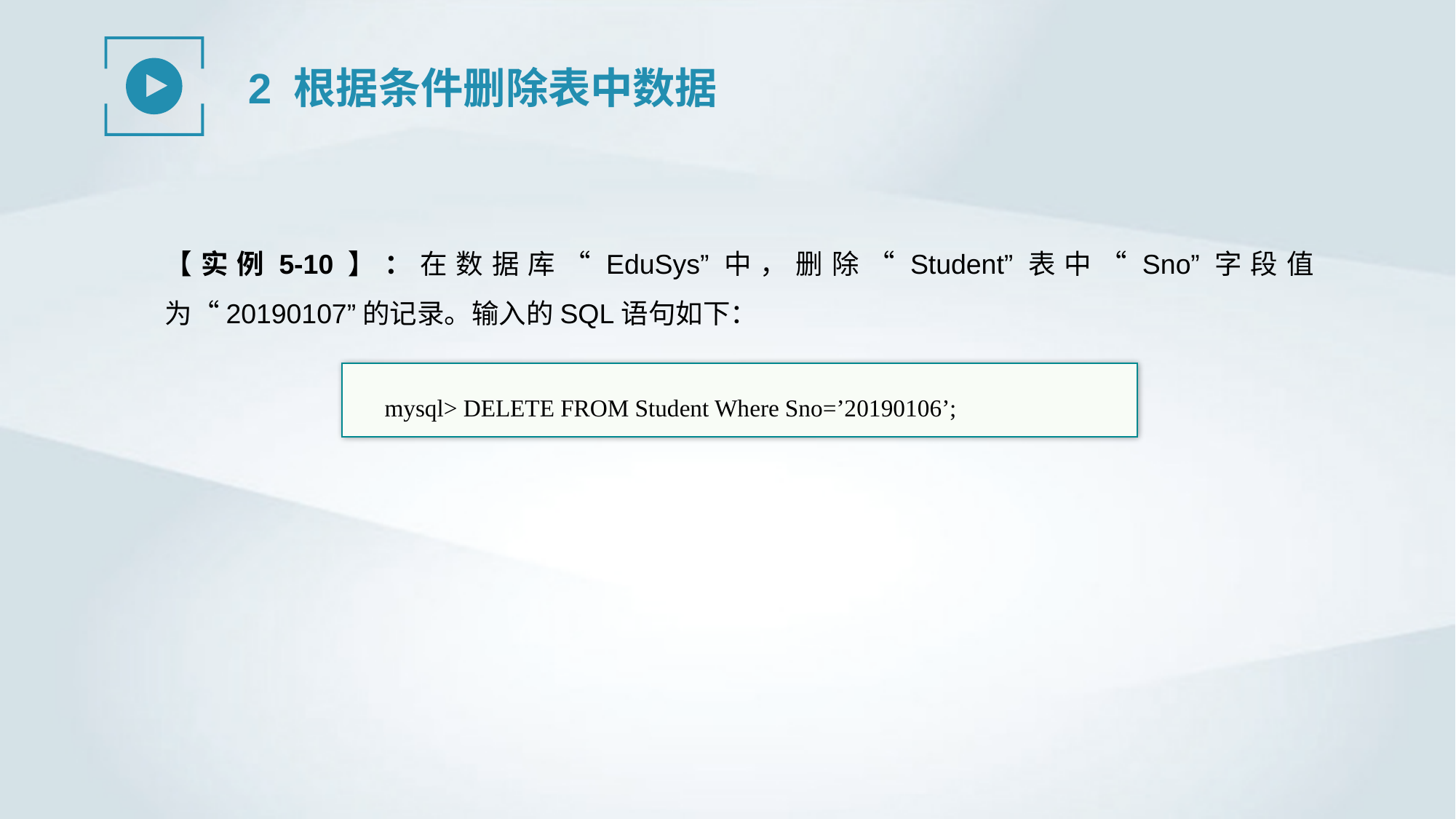

2 根据条件删除表中数据
【实例5-10】：在数据库“EduSys”中，删除“Student”表中“Sno”字段值为“20190107”的记录。输入的SQL语句如下：
mysql> DELETE FROM Student Where Sno=’20190106’;